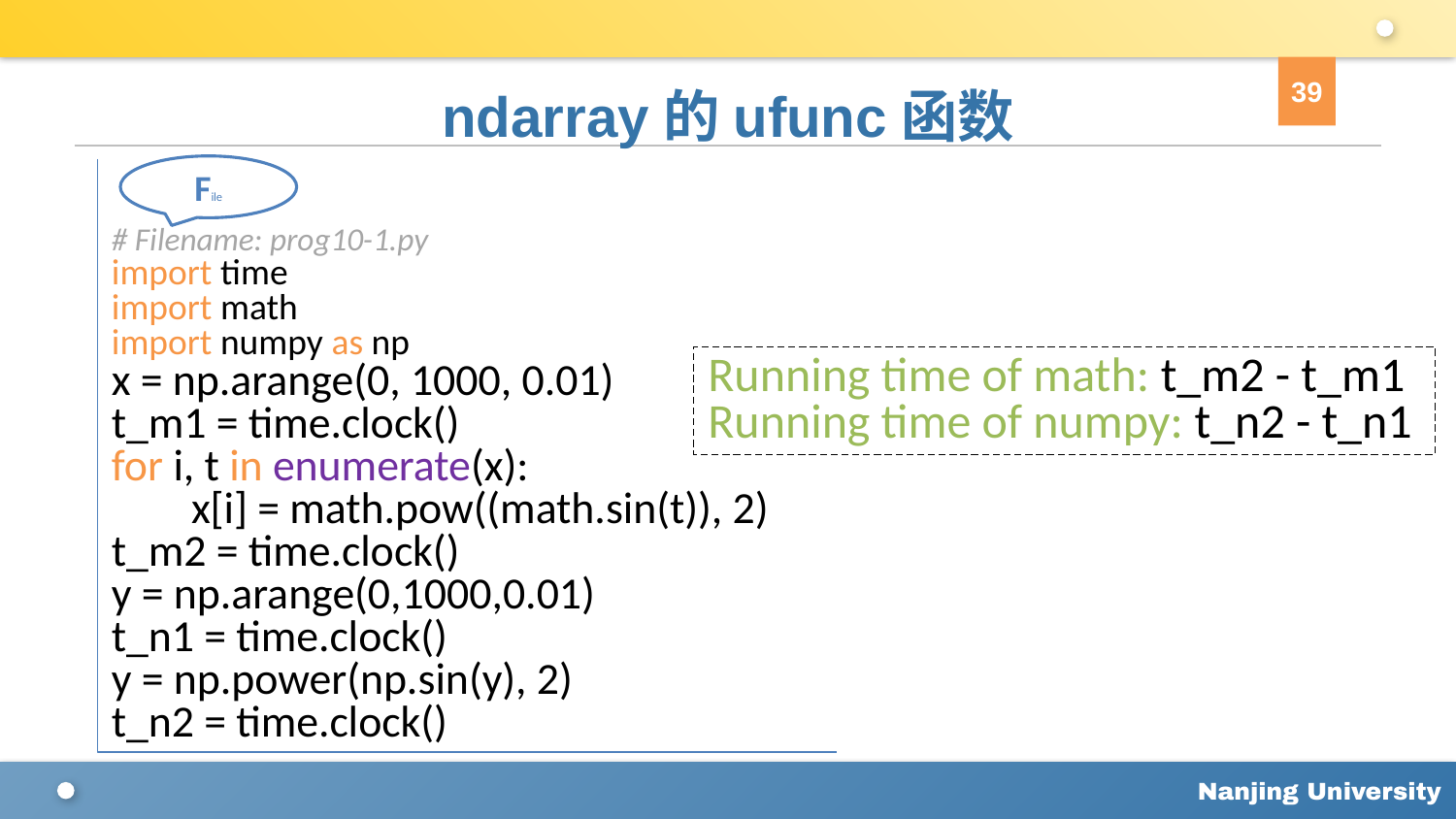

39
# ndarray的ufunc函数
File

# Filename: prog10-1.py
import time
import math
import numpy as np
x = np.arange(0, 1000, 0.01)
t_m1 = time.clock()
for i, t in enumerate(x):
        x[i] = math.pow((math.sin(t)), 2)
t_m2 = time.clock()
y = np.arange(0,1000,0.01)
t_n1 = time.clock()
y = np.power(np.sin(y), 2)
t_n2 = time.clock()
Running time of math: t_m2 - t_m1
Running time of numpy: t_n2 - t_n1